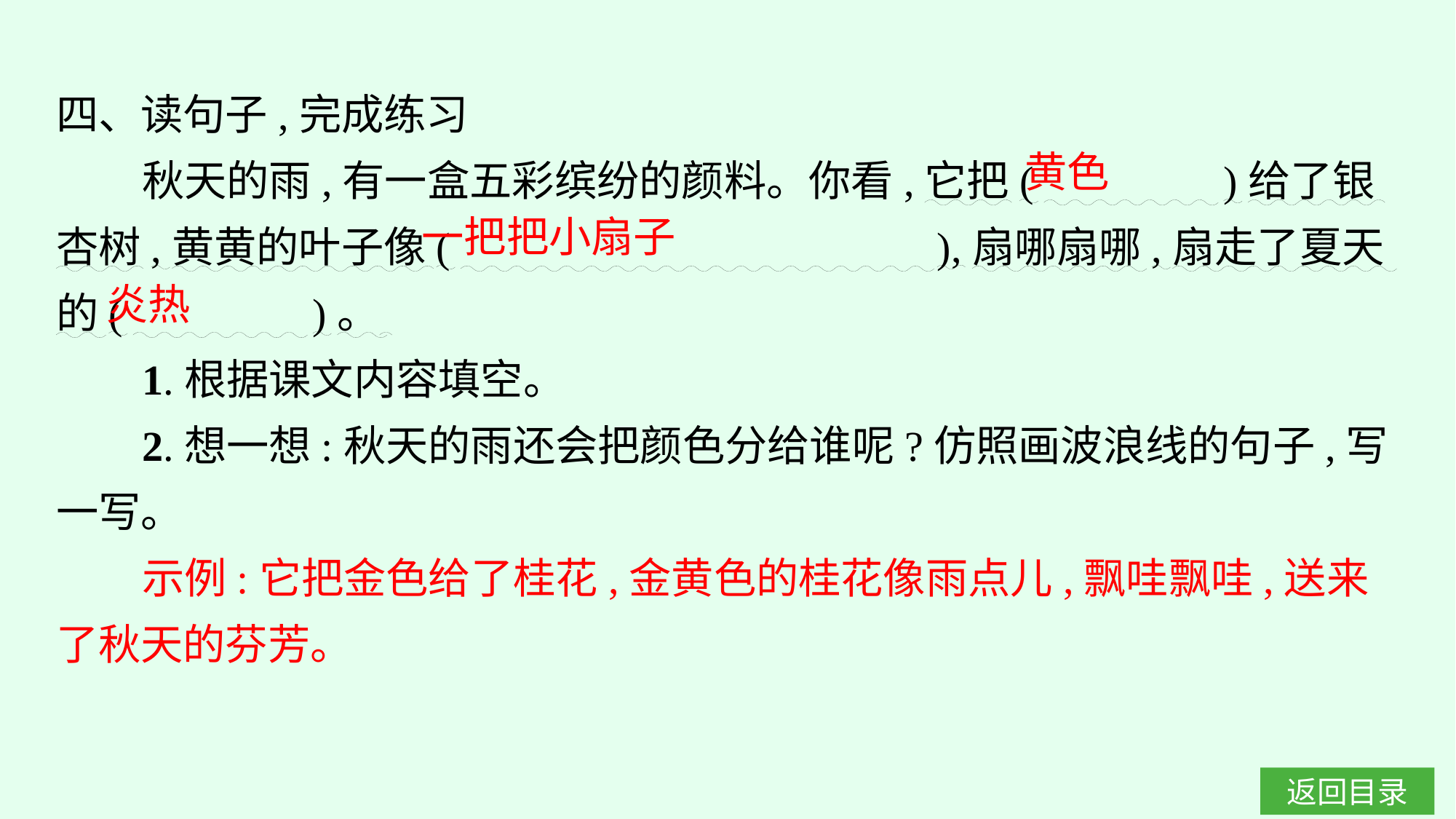

四、读句子,完成练习
秋天的雨,有一盒五彩缤纷的颜料。你看,它把(　　　　)给了银杏树,黄黄的叶子像(　　　　　　　　　　　),扇哪扇哪,扇走了夏天的(　　　　)。
1.根据课文内容填空。
2.想一想:秋天的雨还会把颜色分给谁呢?仿照画波浪线的句子,写一写。
示例:它把金色给了桂花,金黄色的桂花像雨点儿,飘哇飘哇,送来了秋天的芬芳。
黄色
一把把小扇子
炎热